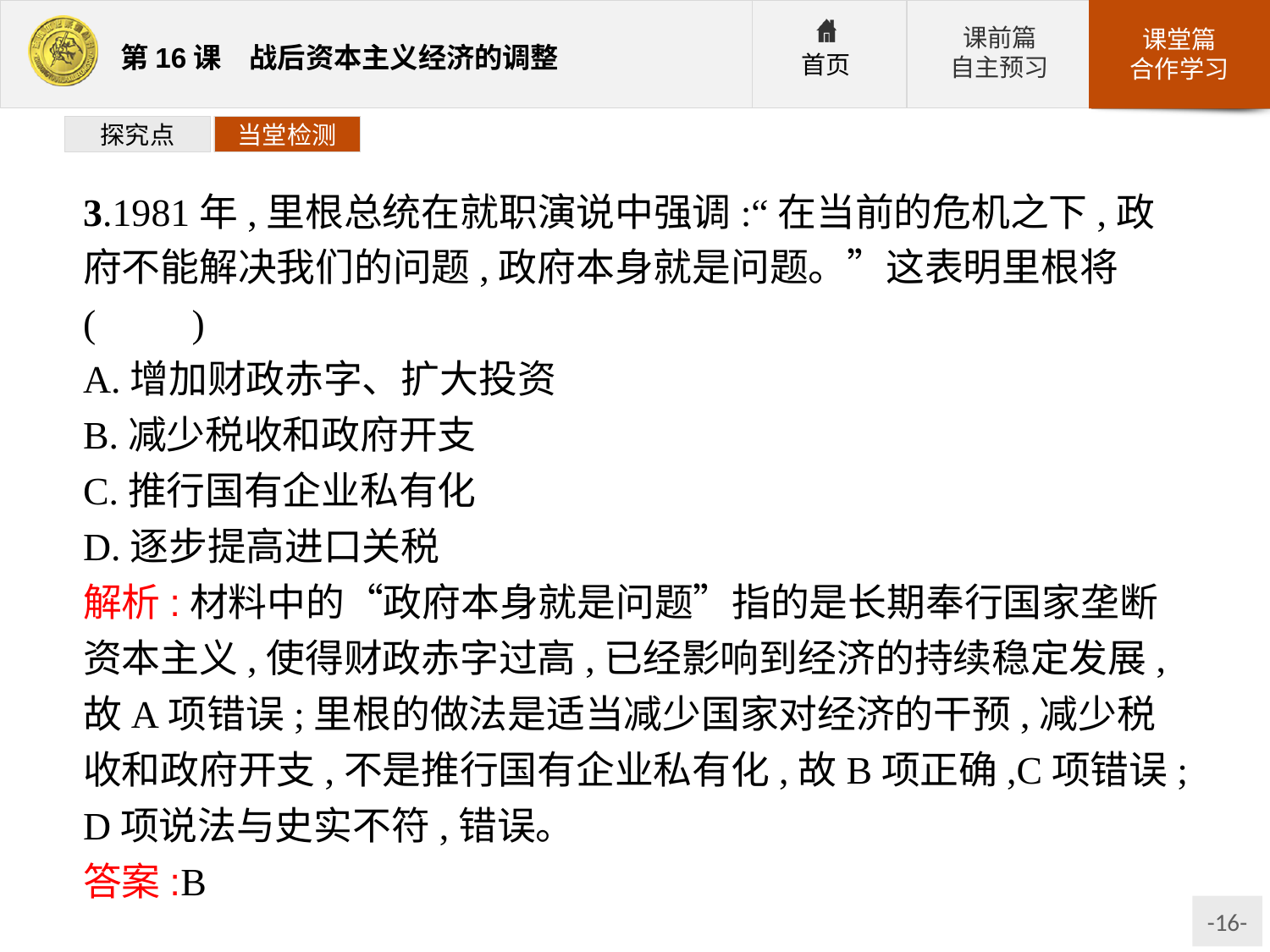

探究点
当堂检测
3.1981年,里根总统在就职演说中强调:“在当前的危机之下,政府不能解决我们的问题,政府本身就是问题。”这表明里根将(　　)
A.增加财政赤字、扩大投资
B.减少税收和政府开支
C.推行国有企业私有化
D.逐步提高进口关税
解析:材料中的“政府本身就是问题”指的是长期奉行国家垄断资本主义,使得财政赤字过高,已经影响到经济的持续稳定发展,故A项错误;里根的做法是适当减少国家对经济的干预,减少税收和政府开支,不是推行国有企业私有化,故B项正确,C项错误;D项说法与史实不符,错误。
答案:B